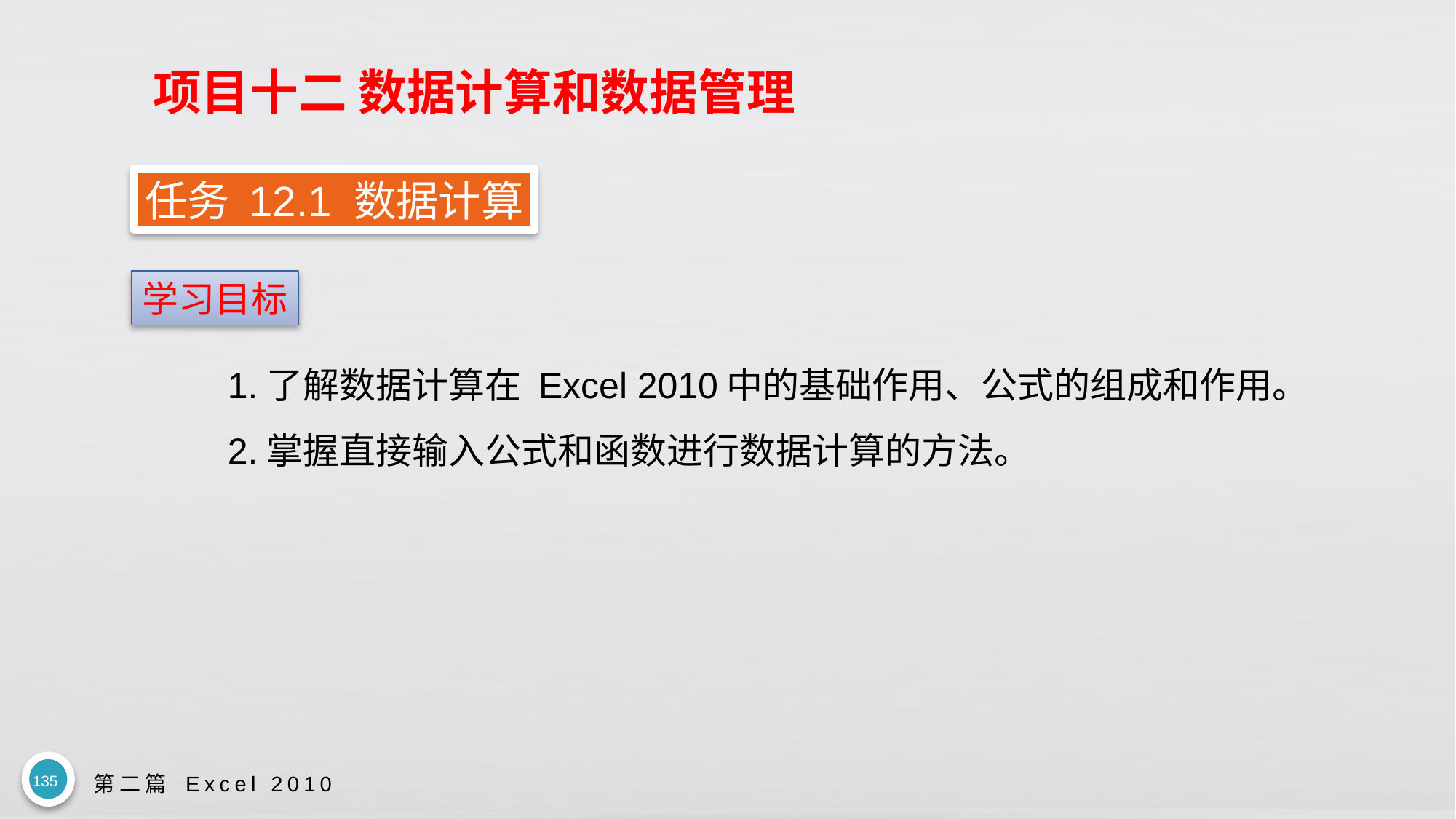

# 项目十二 数据计算和数据管理
任务 12.1 数据计算
学习目标
1.了解数据计算在 Excel 2010中的基础作用、公式的组成和作用。
2.掌握直接输入公式和函数进行数据计算的方法。
135